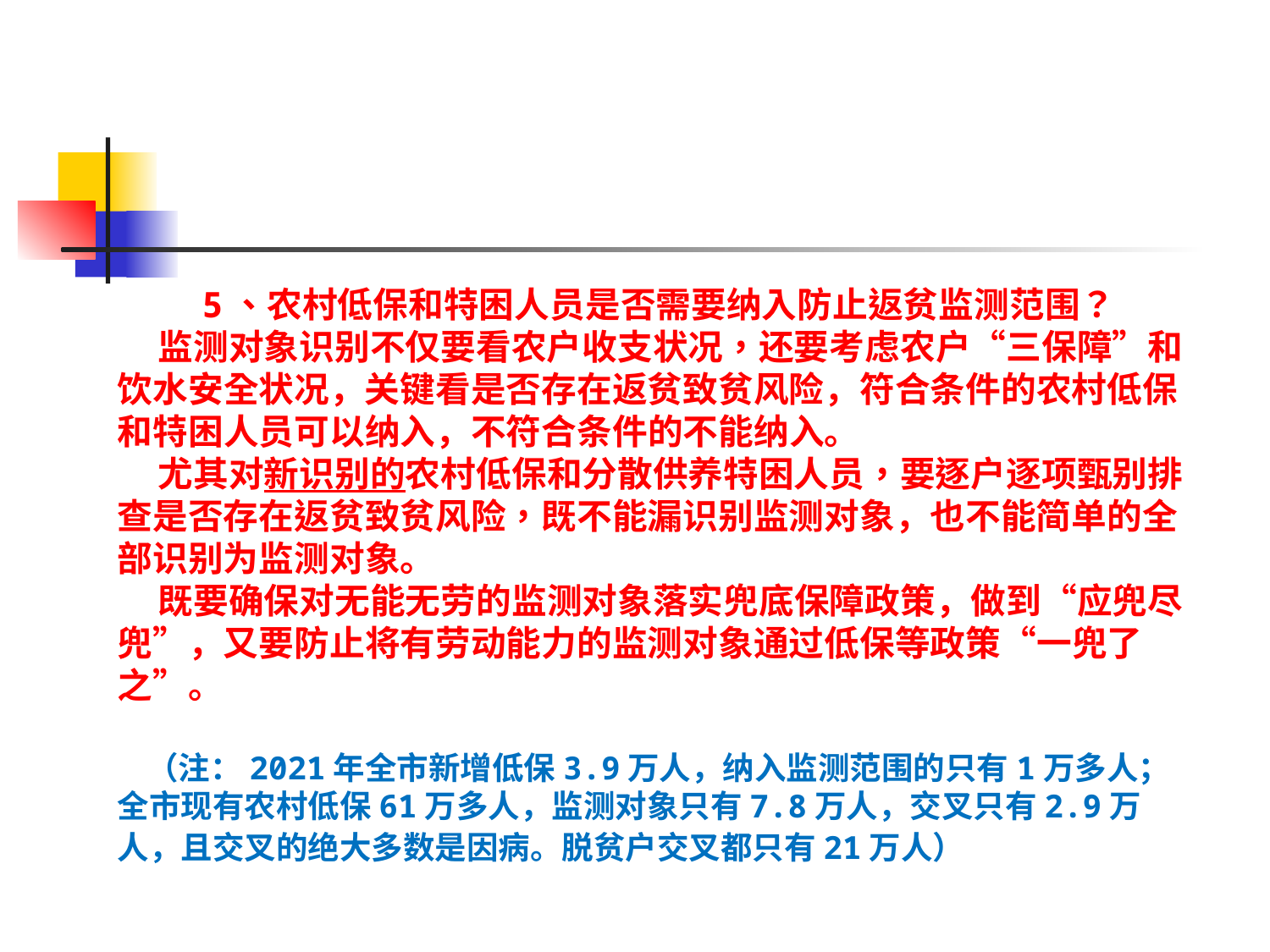

5、农村低保和特困人员是否需要纳入防止返贫监测范围？
    监测对象识别不仅要看农户收支状况，还要考虑农户“三保障”和饮水安全状况，关键看是否存在返贫致贫风险，符合条件的农村低保和特困人员可以纳入，不符合条件的不能纳入。
    尤其对新识别的农村低保和分散供养特困人员，要逐户逐项甄别排查是否存在返贫致贫风险，既不能漏识别监测对象，也不能简单的全部识别为监测对象。
    既要确保对无能无劳的监测对象落实兜底保障政策，做到“应兜尽兜”，又要防止将有劳动能力的监测对象通过低保等政策“一兜了之”。

   （注：2021年全市新增低保3.9万人，纳入监测范围的只有1万多人；全市现有农村低保61万多人，监测对象只有7.8万人，交叉只有2.9万人，且交叉的绝大多数是因病。脱贫户交叉都只有21万人）